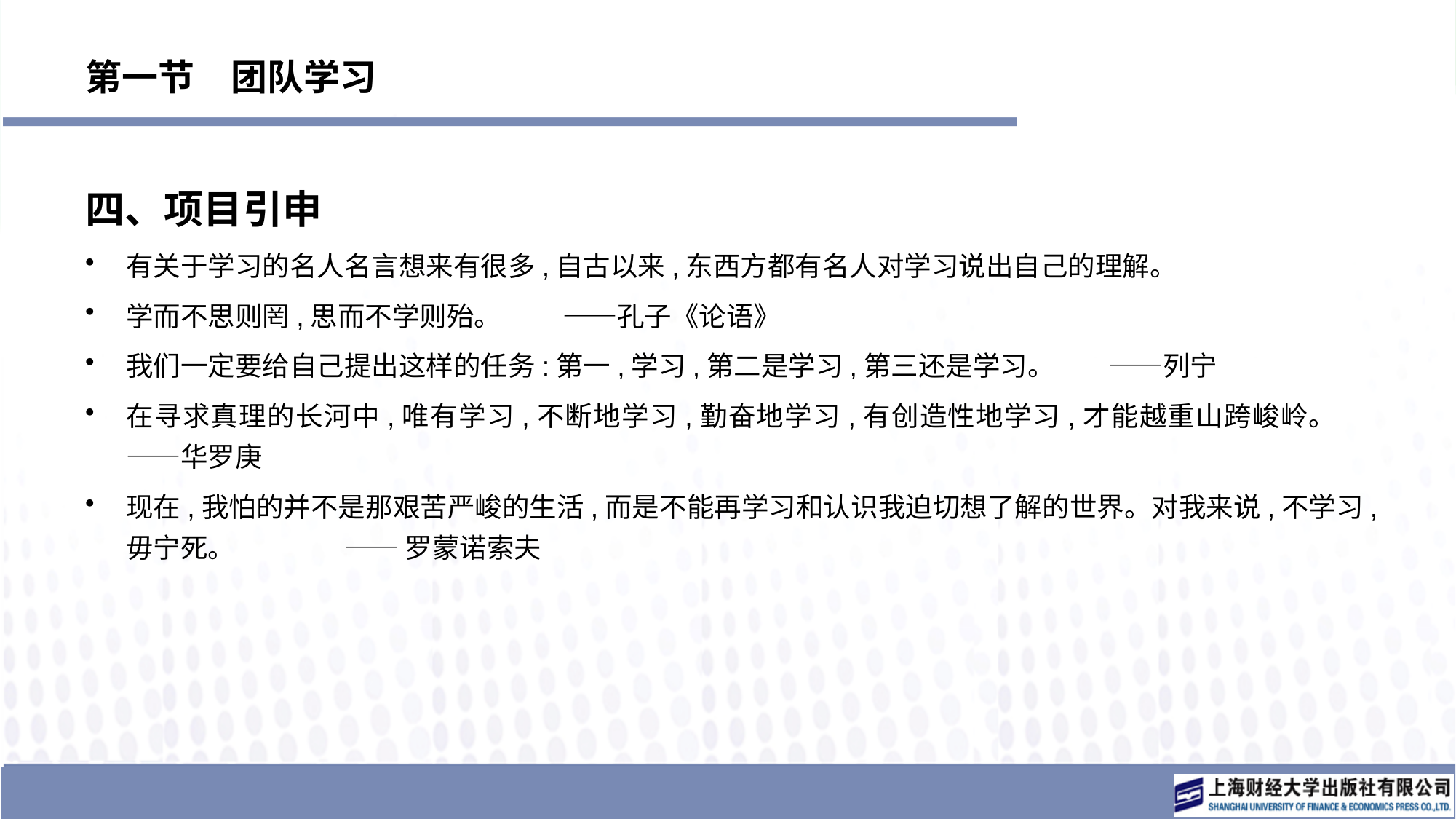

# 第一节　团队学习
四、项目引申
有关于学习的名人名言想来有很多,自古以来,东西方都有名人对学习说出自己的理解。
学而不思则罔,思而不学则殆。	——孔子《论语》
我们一定要给自己提出这样的任务:第一,学习,第二是学习,第三还是学习。	——列宁
在寻求真理的长河中,唯有学习,不断地学习,勤奋地学习,有创造性地学习,才能越重山跨峻岭。	——华罗庚
现在,我怕的并不是那艰苦严峻的生活,而是不能再学习和认识我迫切想了解的世界。对我来说,不学习,毋宁死。	—— 罗蒙诺索夫